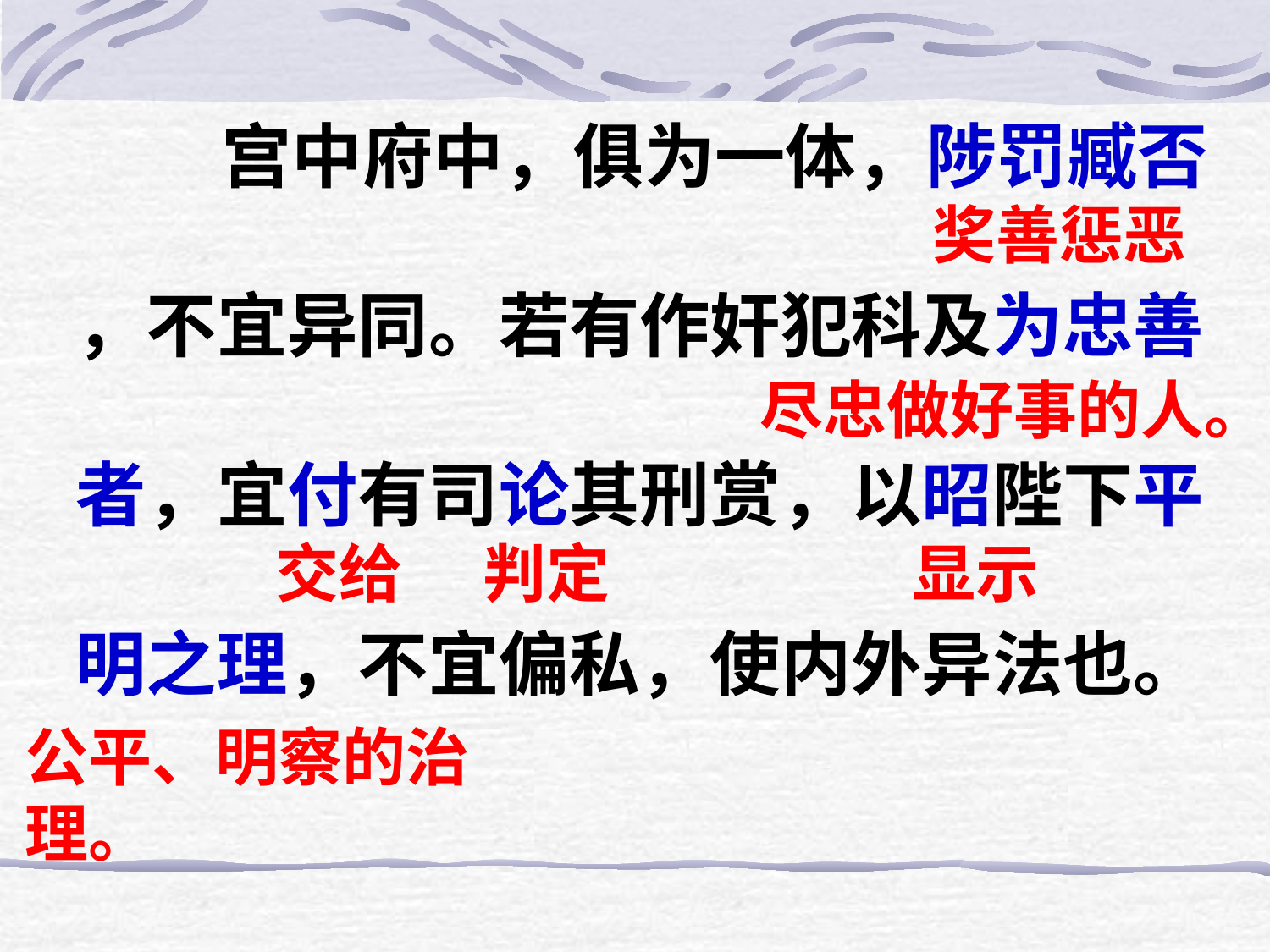

宫中府中，俱为一体，陟罚臧否

，不宜异同。若有作奸犯科及为忠善

者，宜付有司论其刑赏，以昭陛下平

明之理，不宜偏私，使内外异法也。
奖善惩恶
尽忠做好事的人。
判定
显示
交给
公平、明察的治理。